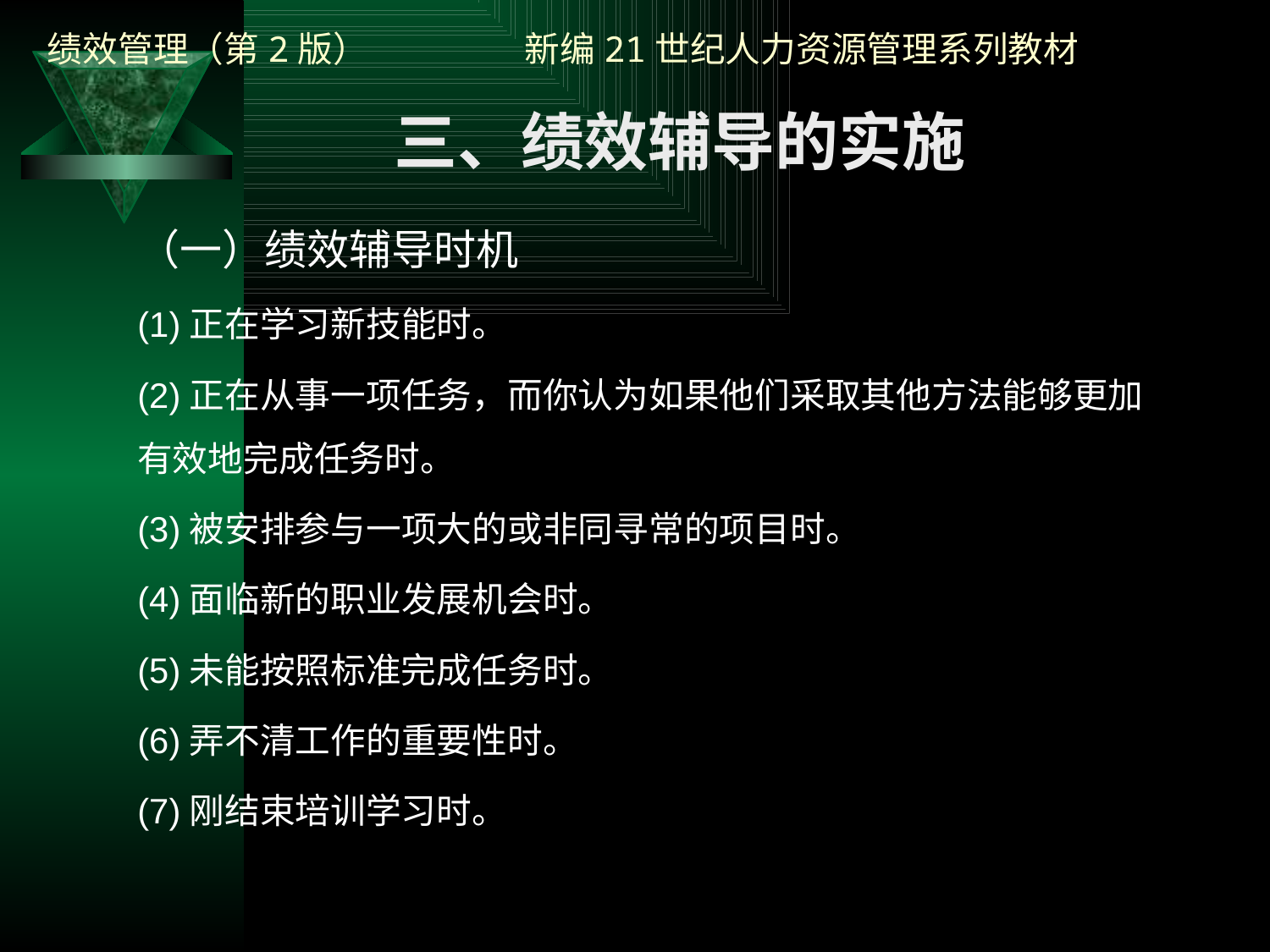

三、绩效辅导的实施
（一）绩效辅导时机
(1)正在学习新技能时。
(2)正在从事一项任务，而你认为如果他们采取其他方法能够更加有效地完成任务时。
(3)被安排参与一项大的或非同寻常的项目时。
(4)面临新的职业发展机会时。
(5)未能按照标准完成任务时。
(6)弄不清工作的重要性时。
(7)刚结束培训学习时。